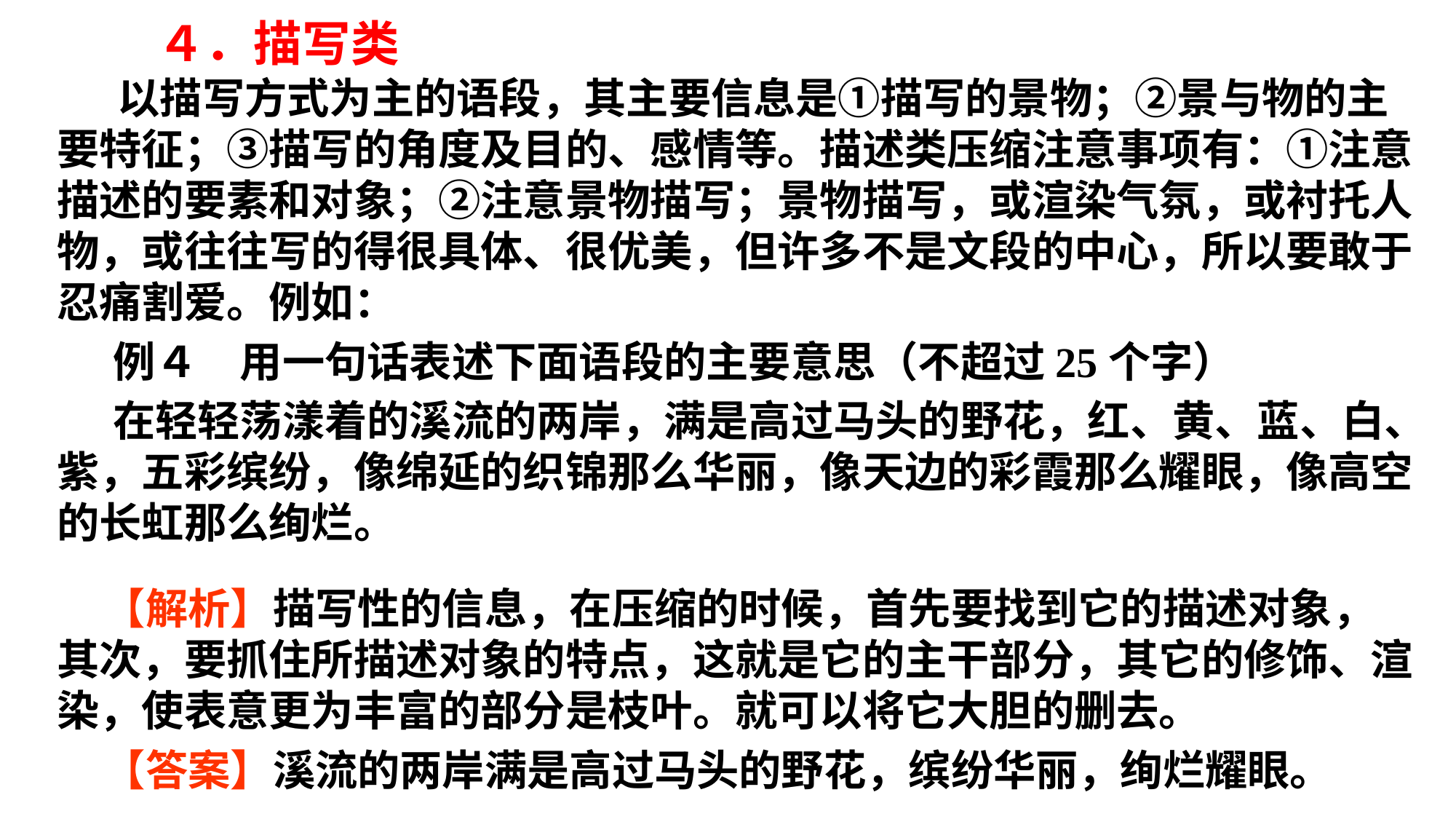

４．描写类
　　以描写方式为主的语段，其主要信息是①描写的景物；②景与物的主要特征；③描写的角度及目的、感情等。描述类压缩注意事项有：①注意描述的要素和对象；②注意景物描写；景物描写，或渲染气氛，或衬托人物，或往往写的得很具体、很优美，但许多不是文段的中心，所以要敢于忍痛割爱。例如：
         例４　用一句话表述下面语段的主要意思（不超过25个字）
         在轻轻荡漾着的溪流的两岸，满是高过马头的野花，红、黄、蓝、白、紫，五彩缤纷，像绵延的织锦那么华丽，像天边的彩霞那么耀眼，像高空的长虹那么绚烂。
        【解析】描写性的信息，在压缩的时候，首先要找到它的描述对象，其次，要抓住所描述对象的特点，这就是它的主干部分，其它的修饰、渲染，使表意更为丰富的部分是枝叶。就可以将它大胆的删去。
        【答案】溪流的两岸满是高过马头的野花，缤纷华丽，绚烂耀眼。